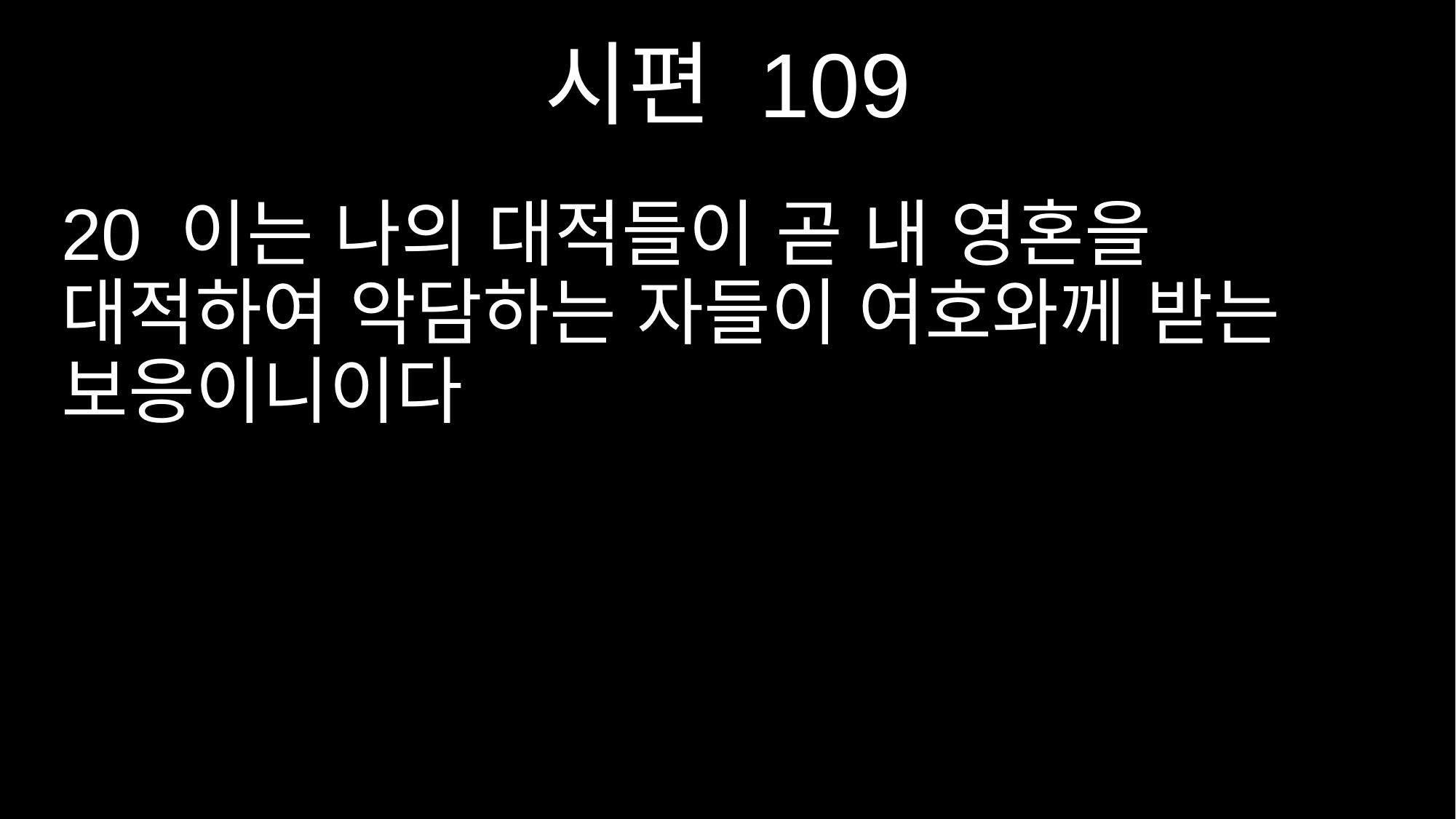

시편 109
20 이는 나의 대적들이 곧 내 영혼을 대적하여 악담하는 자들이 여호와께 받는 보응이니이다